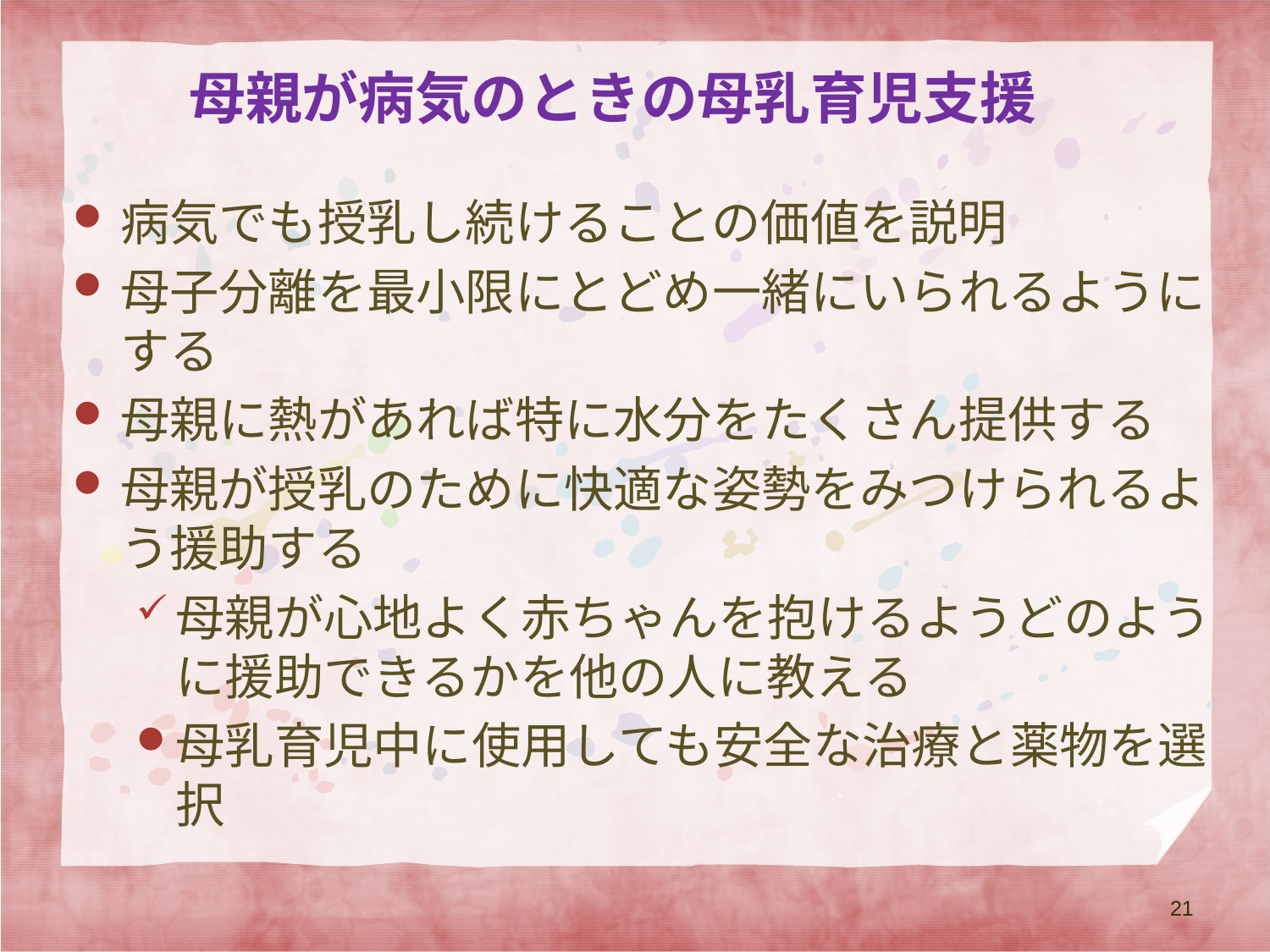

# 母親が病気のときの母乳育児支援
病気でも授乳し続けることの価値を説明
母子分離を最小限にとどめ一緒にいられるようにする
母親に熱があれば特に水分をたくさん提供する
母親が授乳のために快適な姿勢をみつけられるよう援助する
母親が心地よく赤ちゃんを抱けるようどのように援助できるかを他の人に教える
母乳育児中に使用しても安全な治療と薬物を選択

21